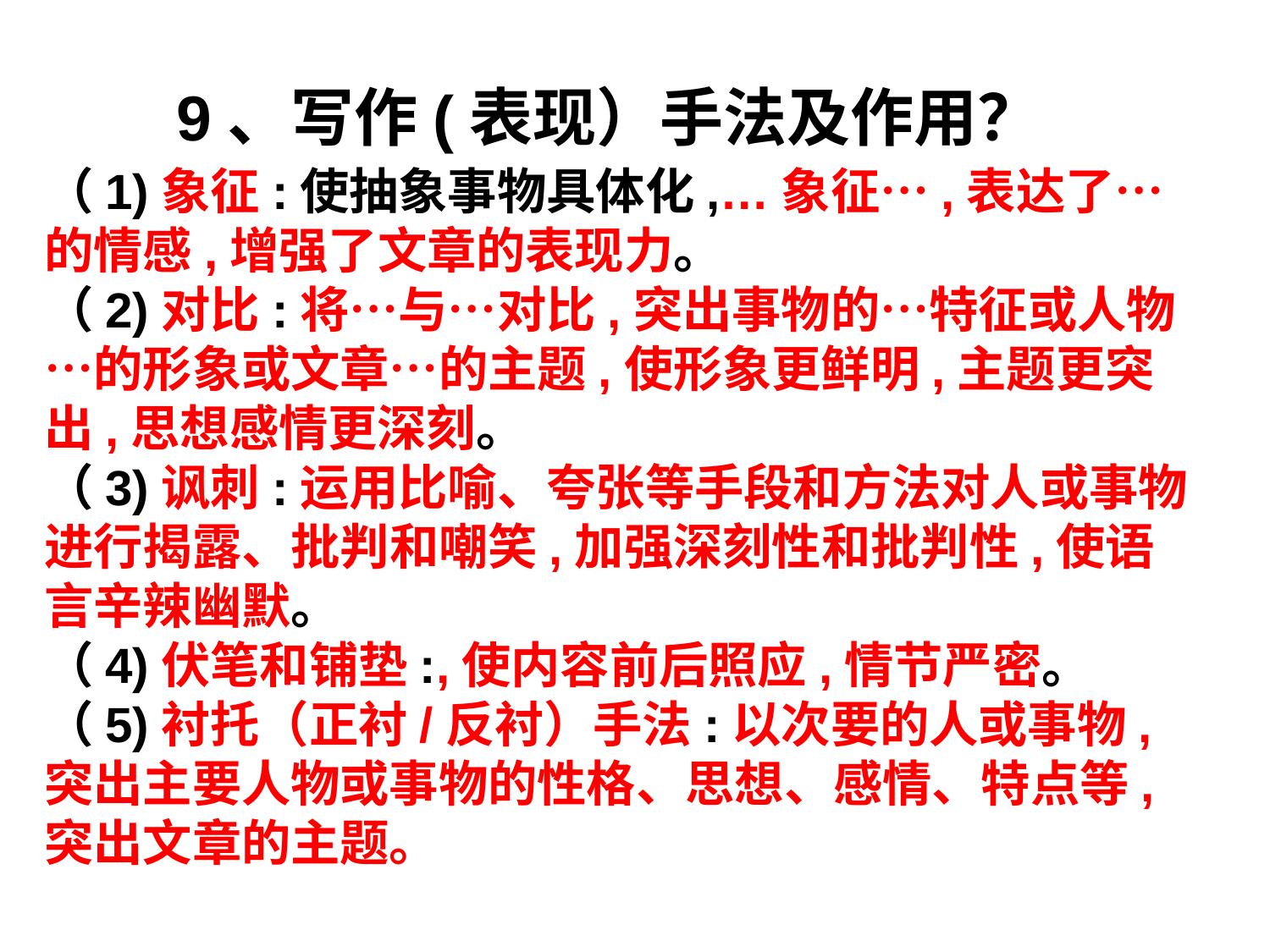

9、写作(表现）手法及作用？
（1)象征:使抽象事物具体化,…象征…,表达了…的情感,增强了文章的表现力。
（2)对比:将…与…对比,突出事物的…特征或人物…的形象或文章…的主题,使形象更鲜明,主题更突出,思想感情更深刻。
（3)讽刺:运用比喻、夸张等手段和方法对人或事物进行揭露、批判和嘲笑,加强深刻性和批判性,使语言辛辣幽默。
（4)伏笔和铺垫:,使内容前后照应,情节严密。
（5)衬托（正衬/反衬）手法:以次要的人或事物,突出主要人物或事物的性格、思想、感情、特点等,突出文章的主题。